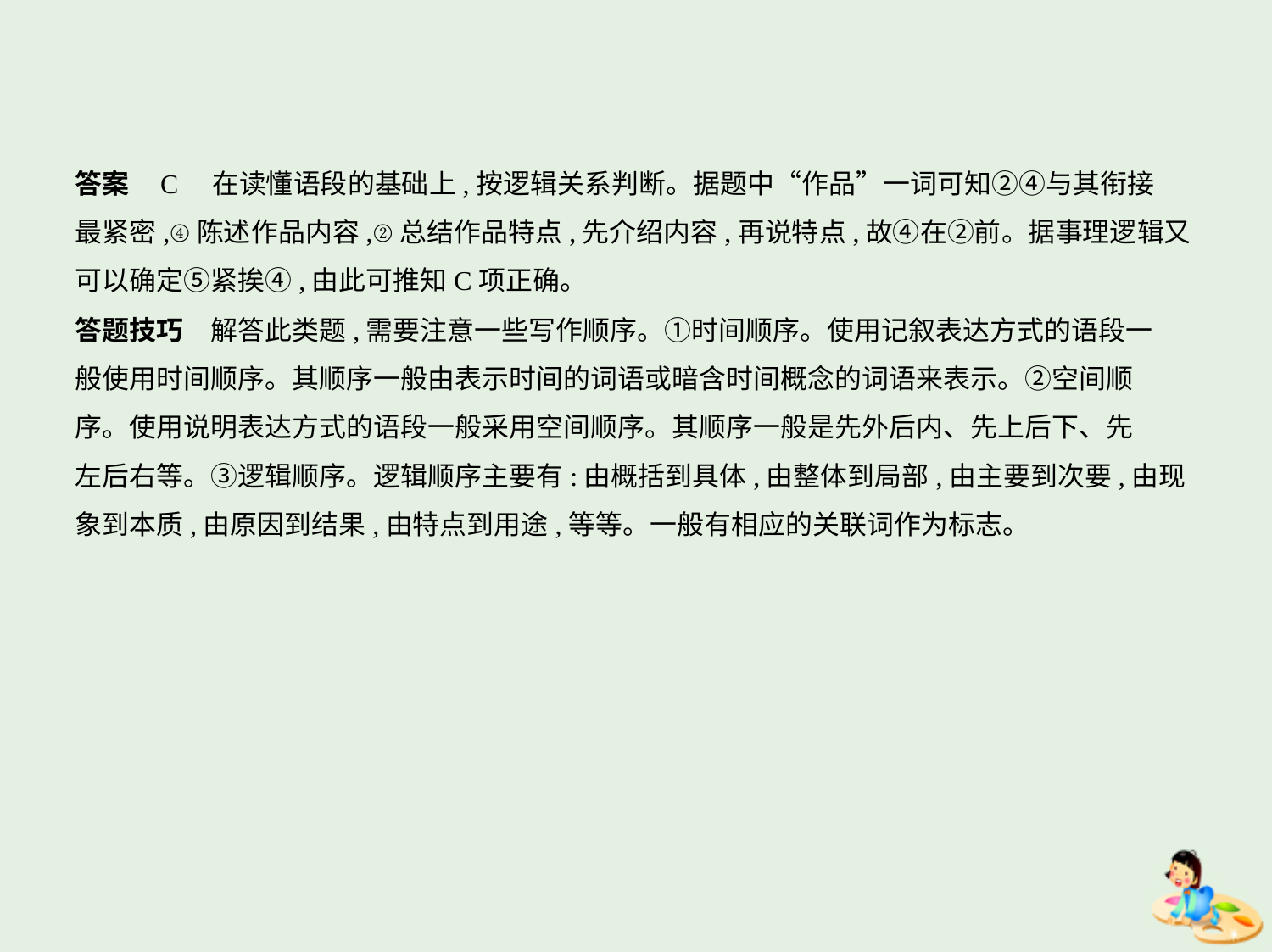

答案    C　在读懂语段的基础上,按逻辑关系判断。据题中“作品”一词可知②④与其衔接
最紧密,④陈述作品内容,②总结作品特点,先介绍内容,再说特点,故④在②前。据事理逻辑又
可以确定⑤紧挨④,由此可推知C项正确。
答题技巧　解答此类题,需要注意一些写作顺序。①时间顺序。使用记叙表达方式的语段一
般使用时间顺序。其顺序一般由表示时间的词语或暗含时间概念的词语来表示。②空间顺
序。使用说明表达方式的语段一般采用空间顺序。其顺序一般是先外后内、先上后下、先
左后右等。③逻辑顺序。逻辑顺序主要有:由概括到具体,由整体到局部,由主要到次要,由现
象到本质,由原因到结果,由特点到用途,等等。一般有相应的关联词作为标志。